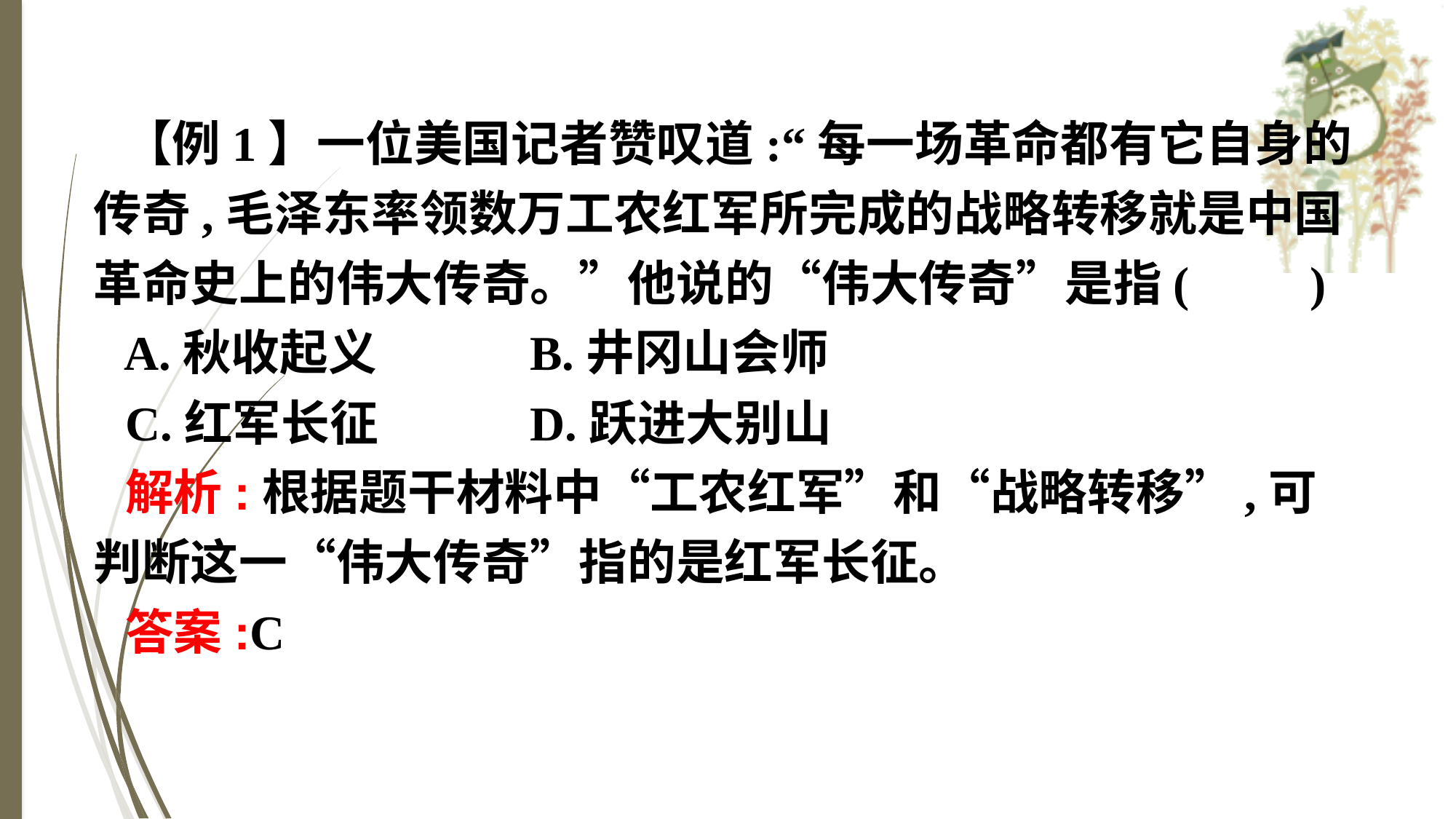

【例1】一位美国记者赞叹道:“每一场革命都有它自身的传奇,毛泽东率领数万工农红军所完成的战略转移就是中国革命史上的伟大传奇。”他说的“伟大传奇”是指(　　)
A.秋收起义　　	B.井冈山会师
C.红军长征		D.跃进大别山
解析:根据题干材料中“工农红军”和“战略转移”,可判断这一“伟大传奇”指的是红军长征。
答案:C